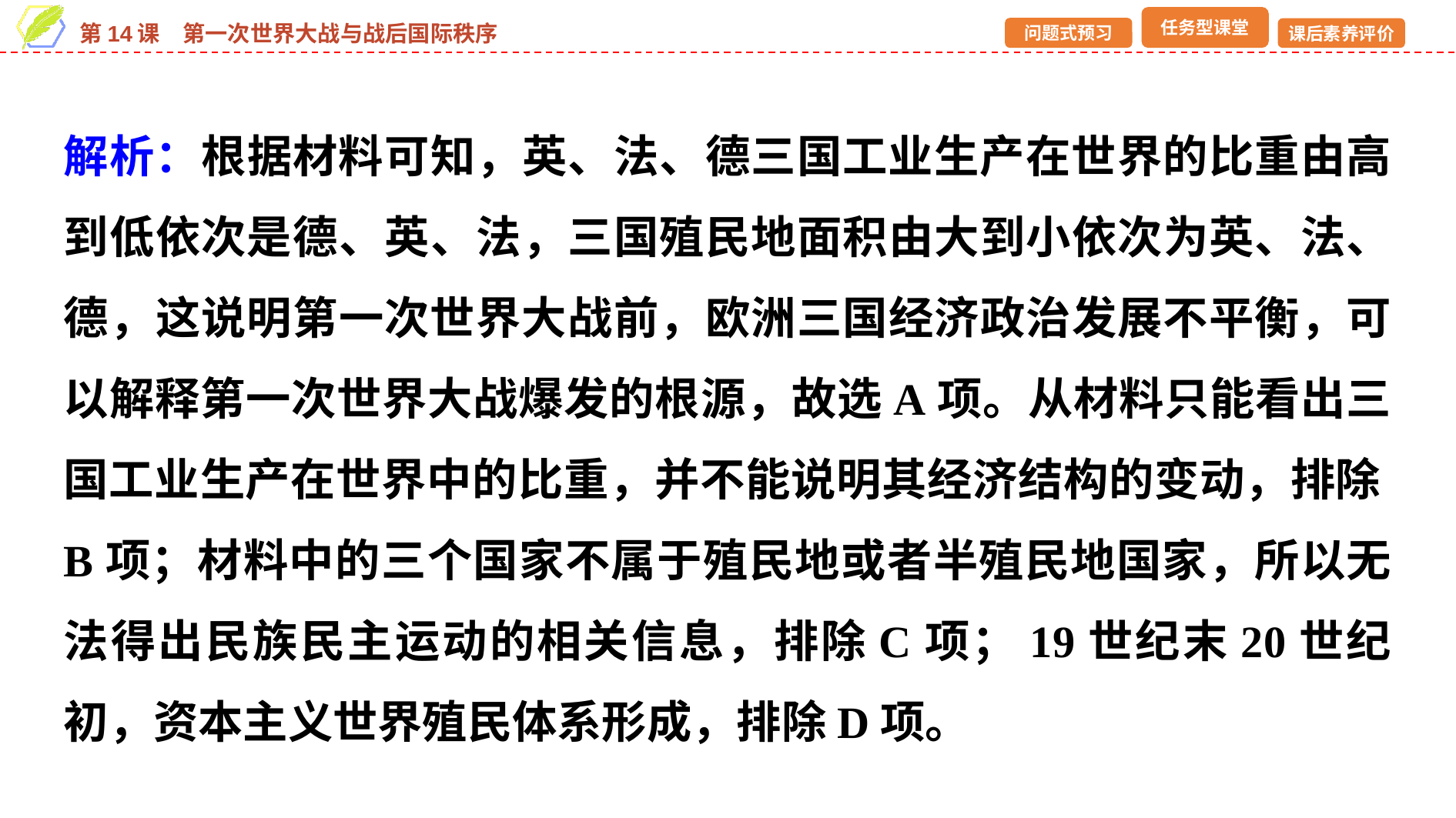

解析：根据材料可知，英、法、德三国工业生产在世界的比重由高到低依次是德、英、法，三国殖民地面积由大到小依次为英、法、德，这说明第一次世界大战前，欧洲三国经济政治发展不平衡，可以解释第一次世界大战爆发的根源，故选A项。从材料只能看出三国工业生产在世界中的比重，并不能说明其经济结构的变动，排除B项；材料中的三个国家不属于殖民地或者半殖民地国家，所以无法得出民族民主运动的相关信息，排除C项；19世纪末20世纪初，资本主义世界殖民体系形成，排除D项。